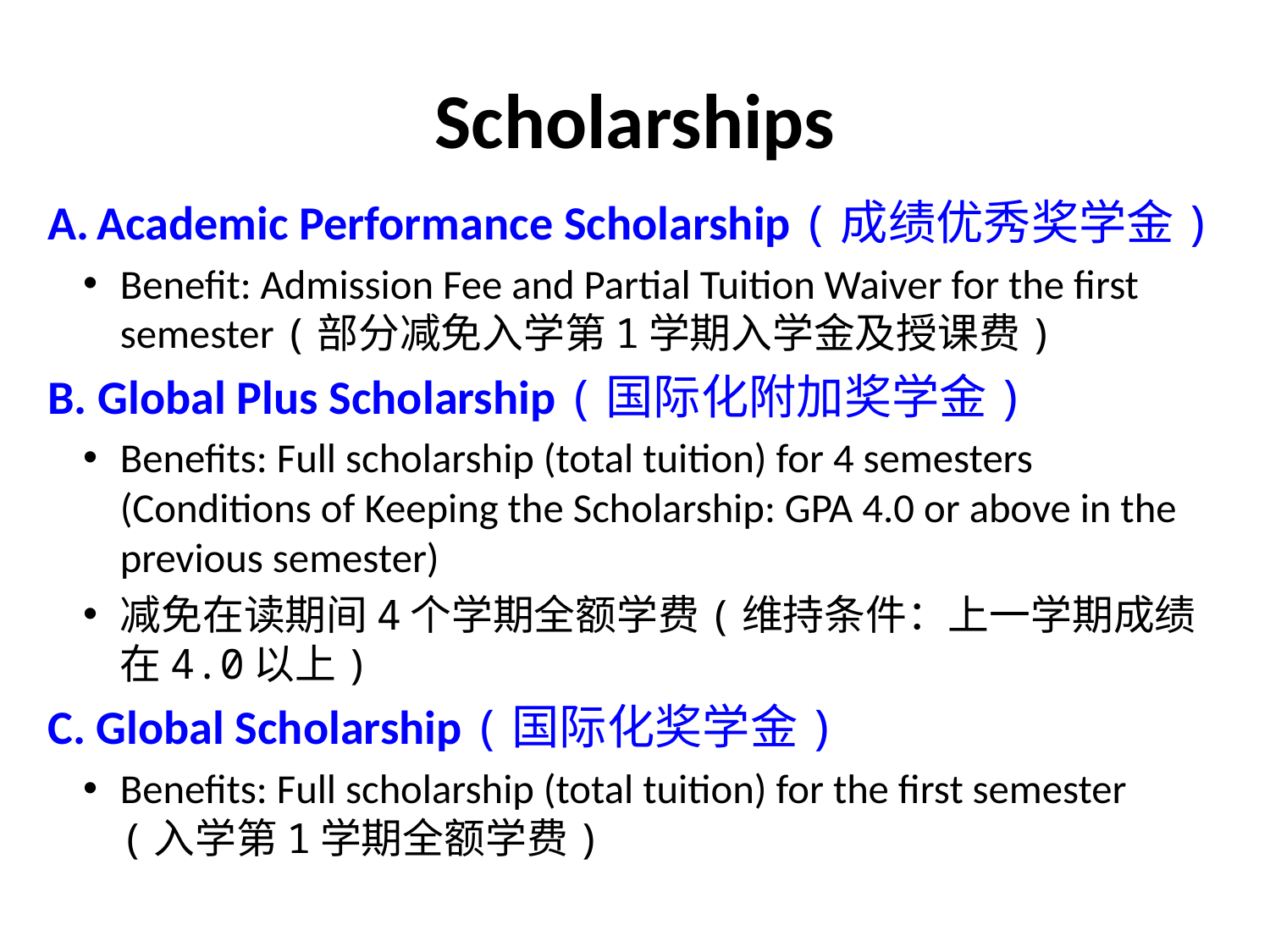

# Scholarships
Academic Performance Scholarship (成绩优秀奖学金)
Benefit: Admission Fee and Partial Tuition Waiver for the first semester (部分减免入学第1学期入学金及授课费)
B. Global Plus Scholarship (国际化附加奖学金)
Benefits: Full scholarship (total tuition) for 4 semesters (Conditions of Keeping the Scholarship: GPA 4.0 or above in the previous semester)
减免在读期间4个学期全额学费(维持条件：上一学期成绩在4.0以上)
C. Global Scholarship (国际化奖学金)
Benefits: Full scholarship (total tuition) for the first semester (入学第1学期全额学费)